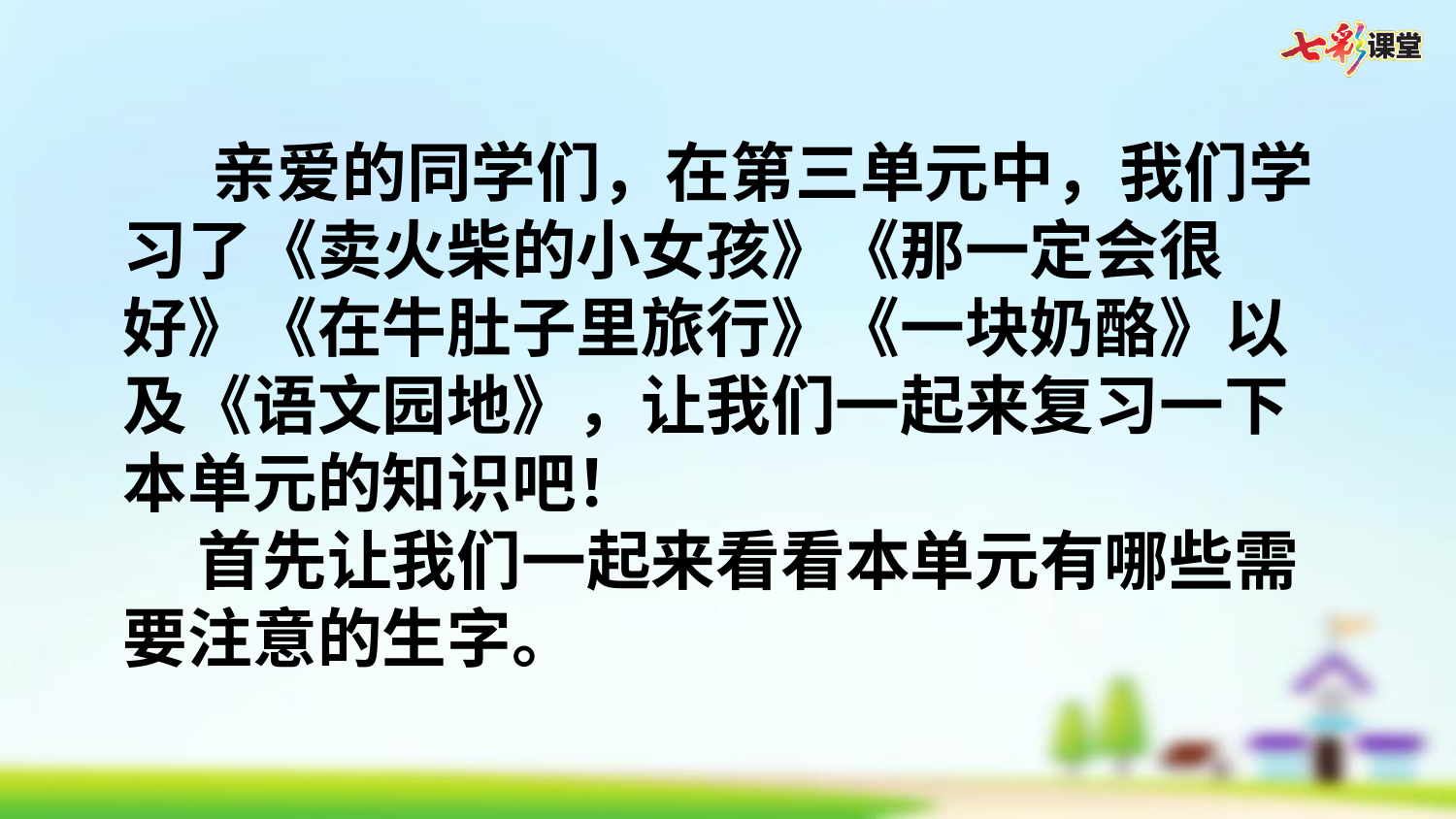

亲爱的同学们，在第三单元中，我们学习了《卖火柴的小女孩》《那一定会很好》《在牛肚子里旅行》《一块奶酪》以及《语文园地》，让我们一起来复习一下本单元的知识吧！
    首先让我们一起来看看本单元有哪些需要注意的生字。